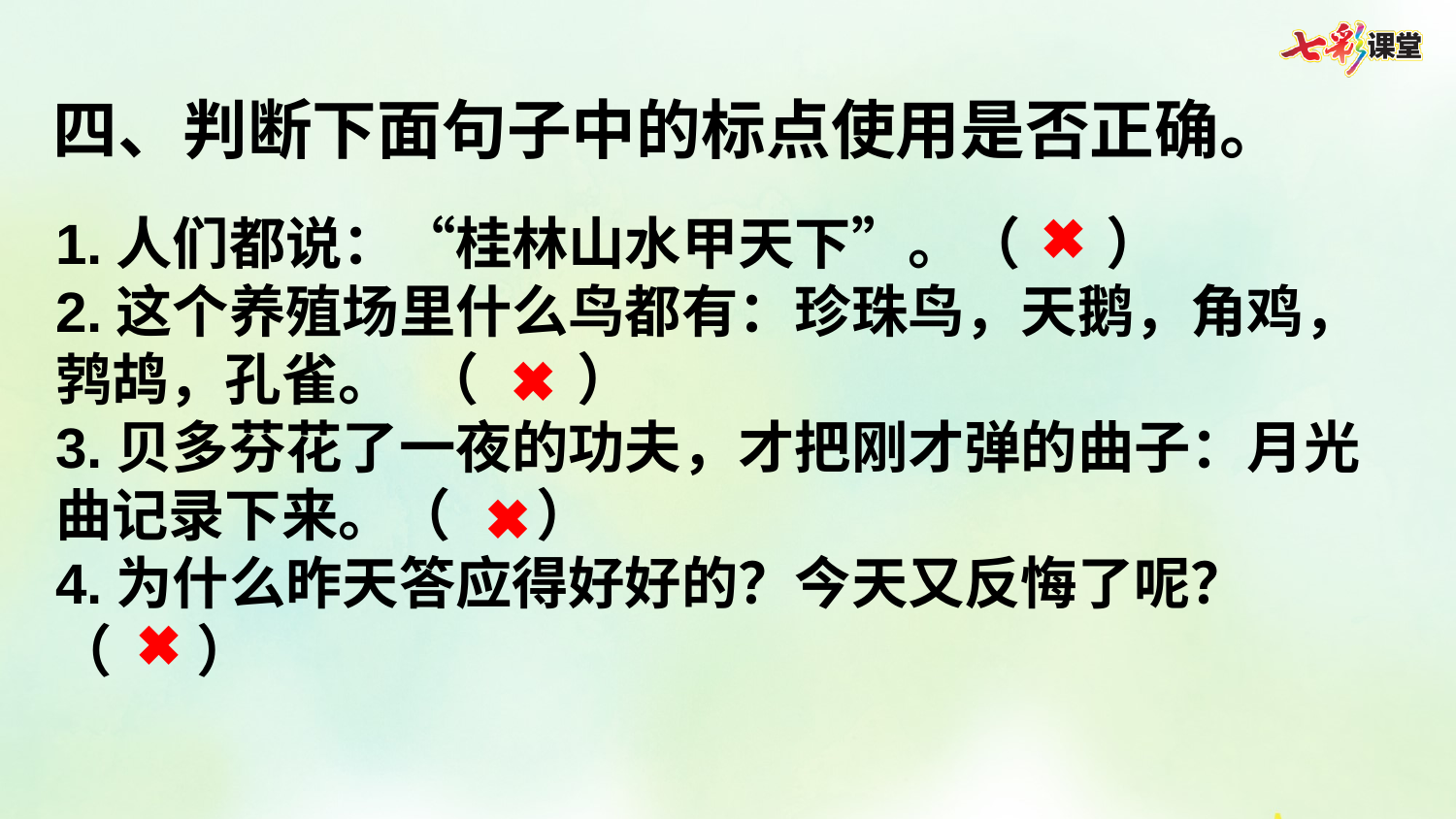

四、判断下面句子中的标点使用是否正确。
✖
1.人们都说：“桂林山水甲天下”。（   ）
2.这个养殖场里什么鸟都有：珍珠鸟，天鹅，角鸡，鹁鸪，孔雀。 （    ）
3.贝多芬花了一夜的功夫，才把刚才弹的曲子：月光曲记录下来。（   ）
4.为什么昨天答应得好好的？今天又反悔了呢？
（   ）
✖
✖
✖